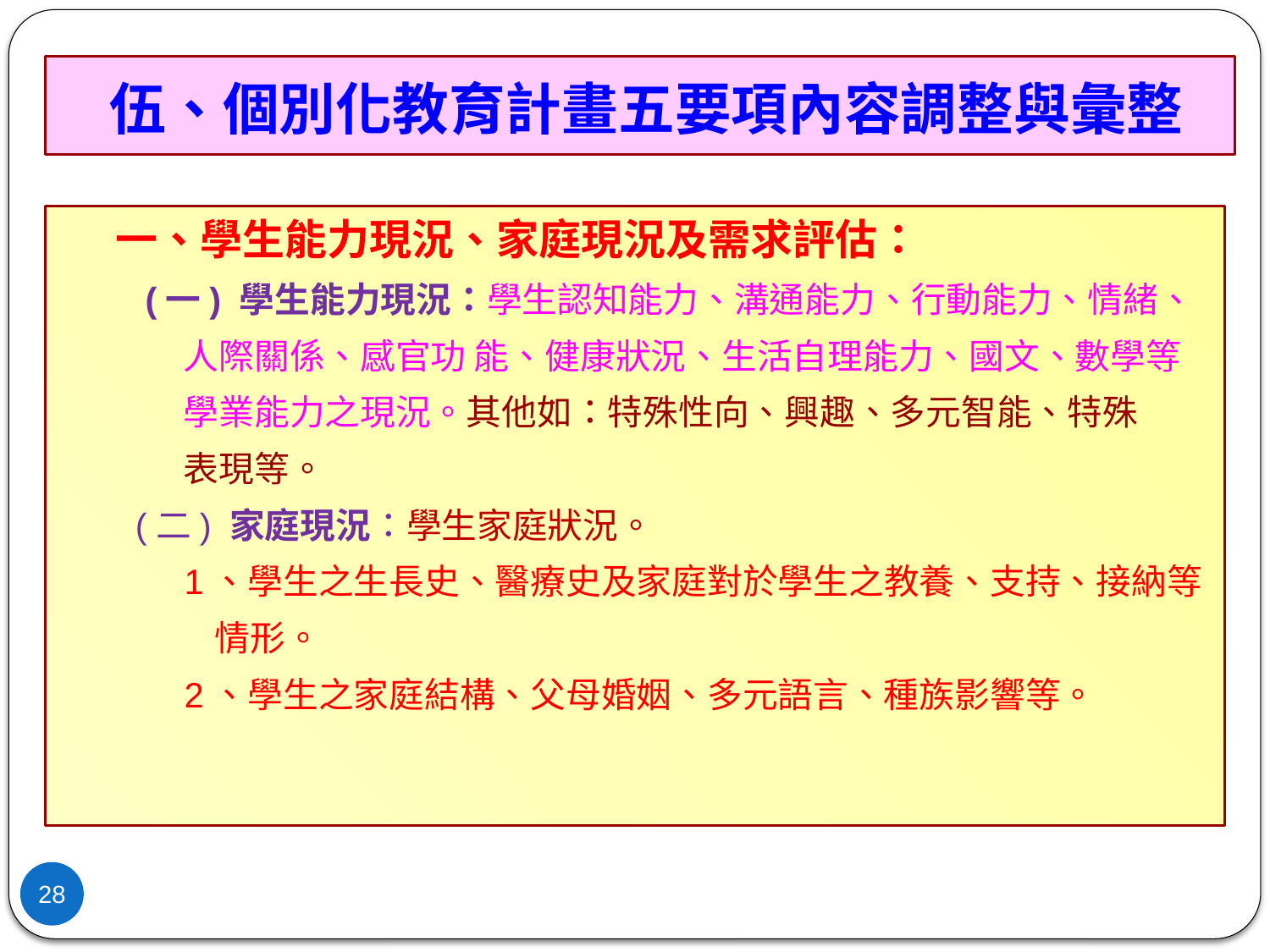

# 伍、個別化教育計畫五要項內容調整與彙整
     一、學生能力現況、家庭現況及需求評估：
         (一) 學生能力現況：學生認知能力、溝通能力、行動能力、情緒、
               人際關係、感官功 能、健康狀況、生活自理能力、國文、數學等
               學業能力之現況。其他如：特殊性向、興趣、多元智能、特殊
               表現等。
        (二) 家庭現況：學生家庭狀況。
             1、學生之生長史、醫療史及家庭對於學生之教養、支持、接納等
                   情形。
             2、學生之家庭結構、父母婚姻、多元語言、種族影響等。

28